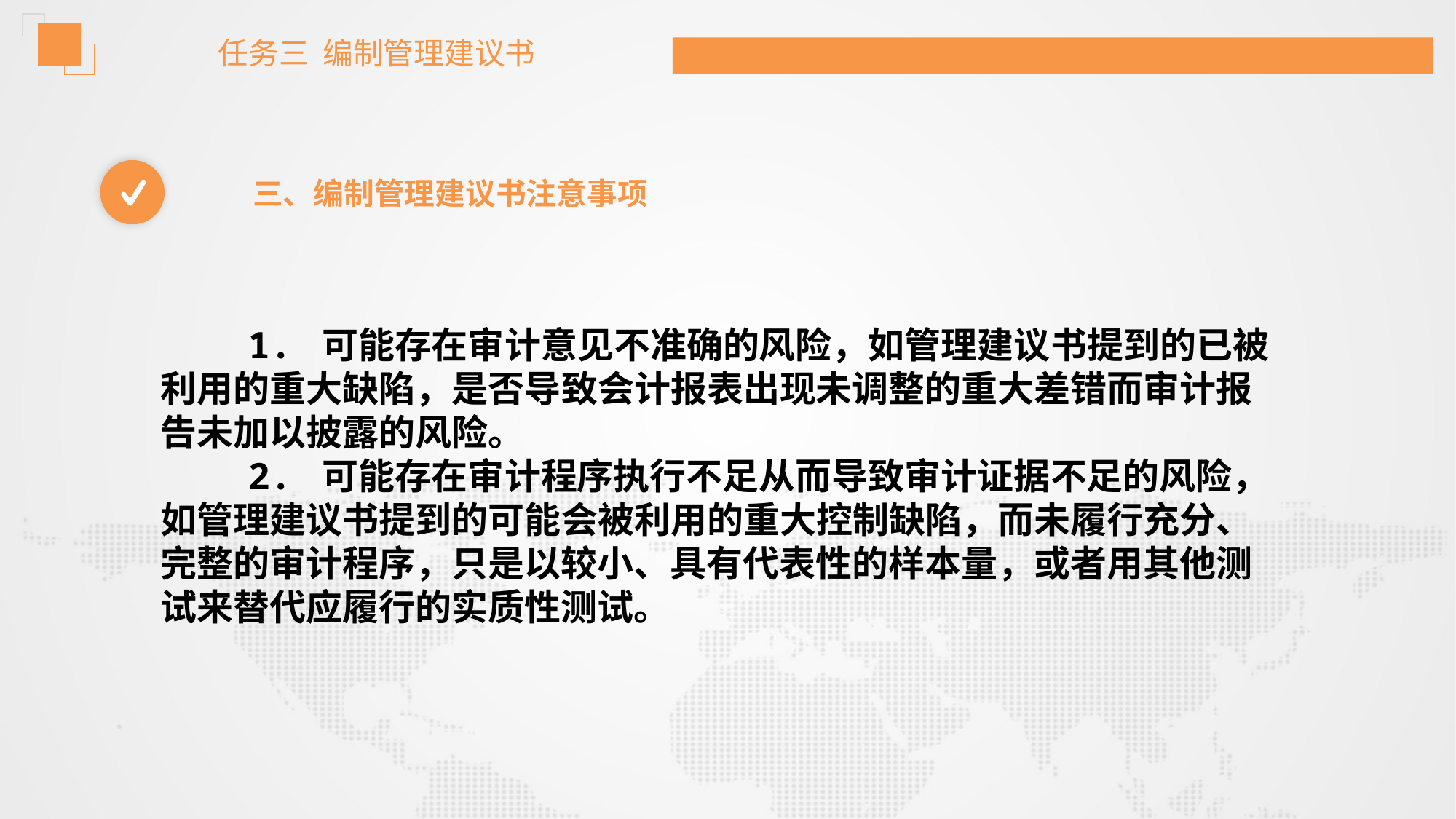

任务三  编制管理建议书

三、编制管理建议书注意事项
    1. 可能存在审计意见不准确的风险，如管理建议书提到的已被利用的重大缺陷，是否导致会计报表出现未调整的重大差错而审计报告未加以披露的风险。
    2. 可能存在审计程序执行不足从而导致审计证据不足的风险，如管理建议书提到的可能会被利用的重大控制缺陷，而未履行充分、完整的审计程序，只是以较小、具有代表性的样本量，或者用其他测试来替代应履行的实质性测试。